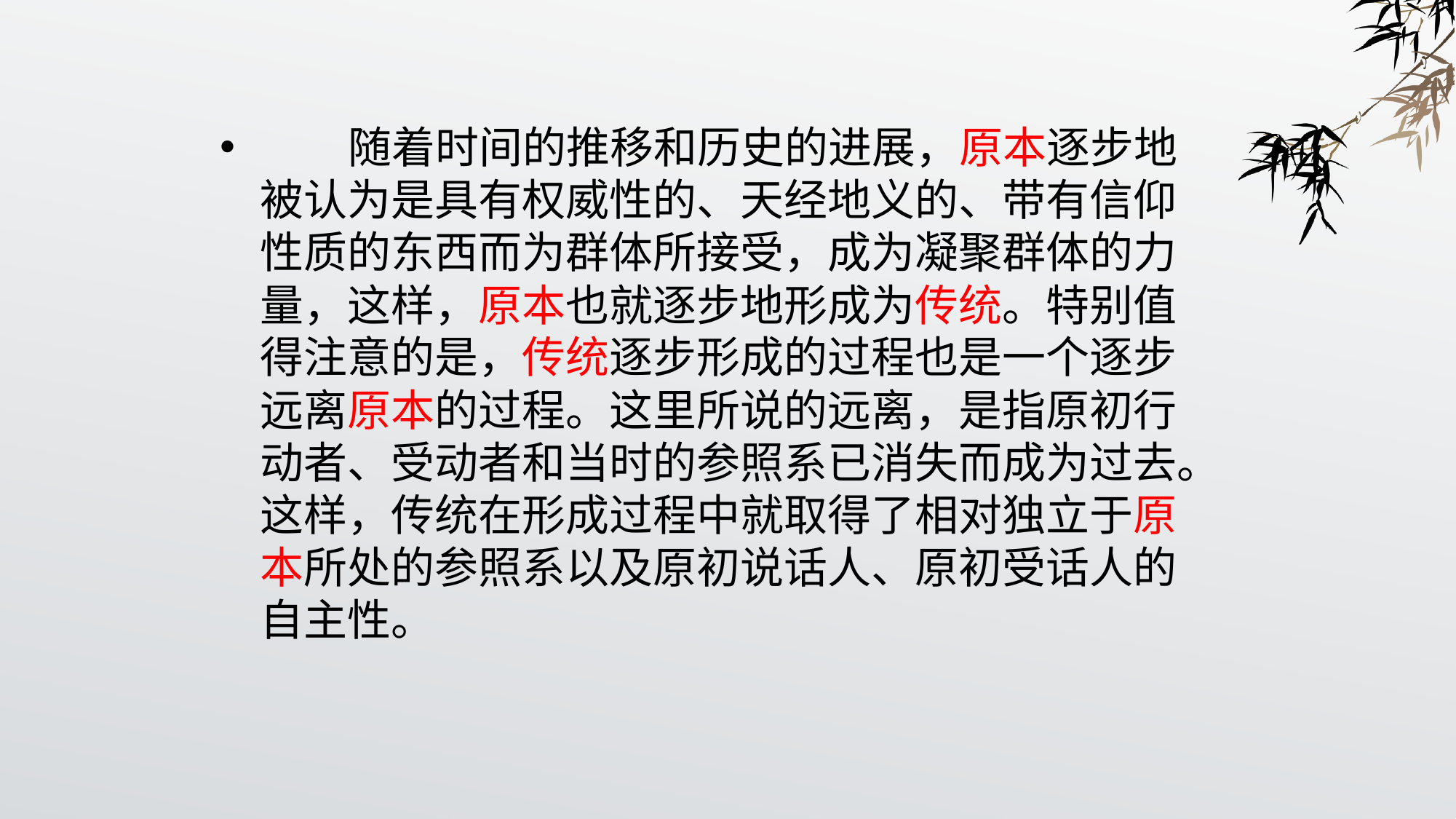

随着时间的推移和历史的进展，原本逐步地被认为是具有权威性的、天经地义的、带有信仰性质的东西而为群体所接受，成为凝聚群体的力量，这样，原本也就逐步地形成为传统。特别值得注意的是，传统逐步形成的过程也是一个逐步远离原本的过程。这里所说的远离，是指原初行动者、受动者和当时的参照系已消失而成为过去。这样，传统在形成过程中就取得了相对独立于原本所处的参照系以及原初说话人、原初受话人的自主性。